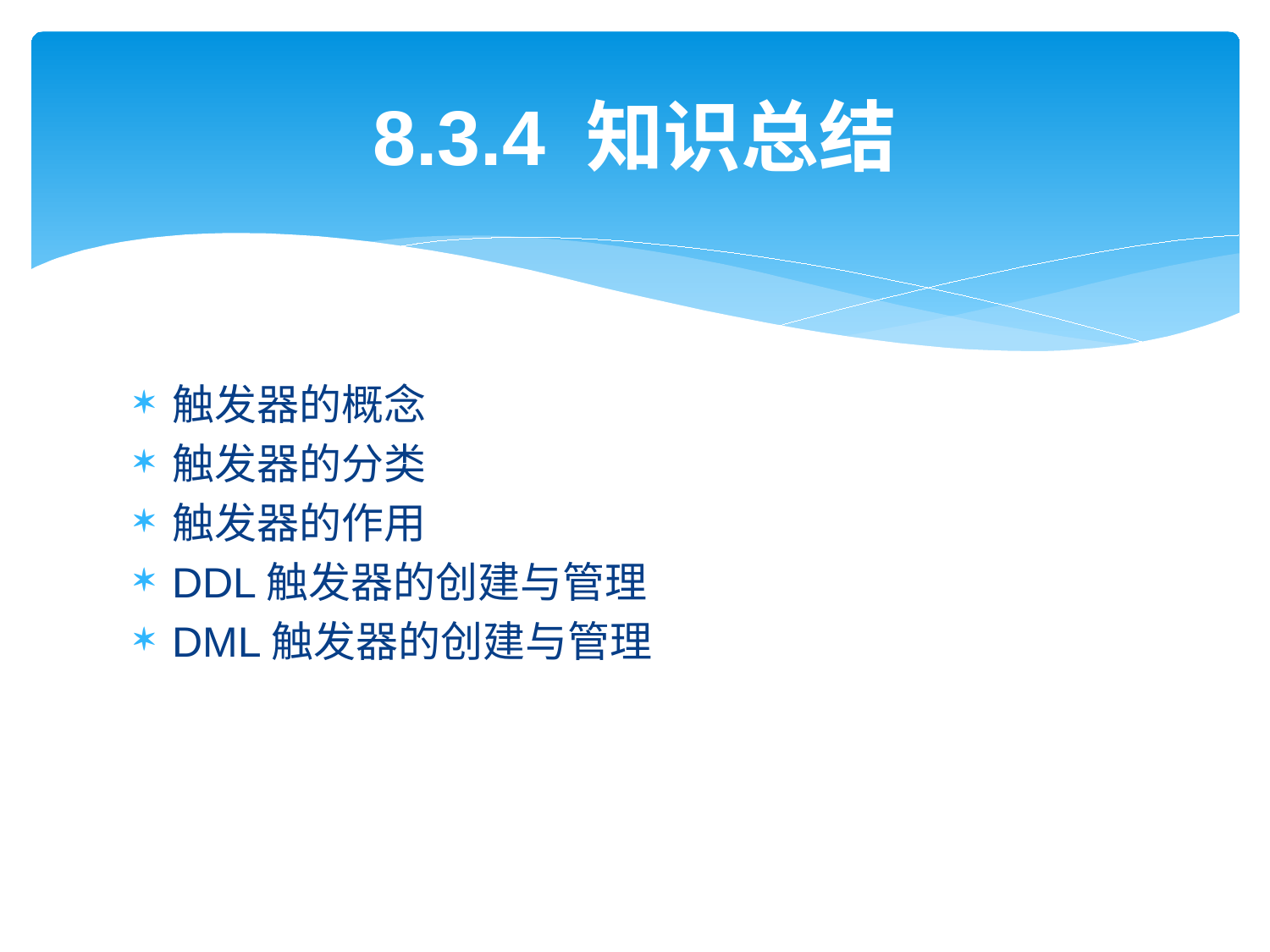

# 8.3.4 知识总结
触发器的概念
触发器的分类
触发器的作用
DDL触发器的创建与管理
DML触发器的创建与管理